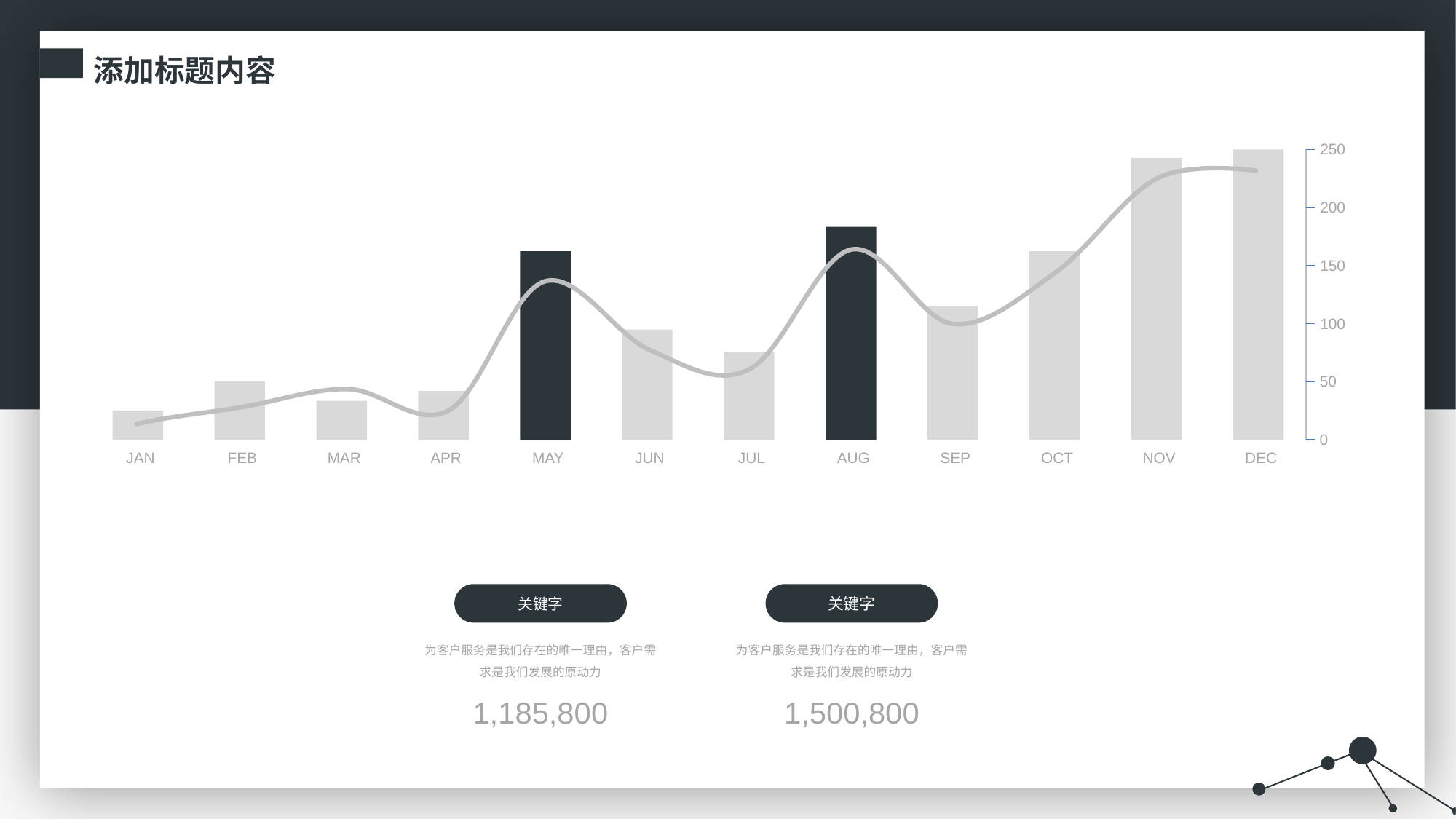

添加标题内容

250
200
150
100
50
0

JAN
FEB
MAR
APR
MAY
JUN
JUL
AUG
SEP
OCT
NOV
DEC

关键字
为客户服务是我们存在的唯一理由，客户需求是我们发展的原动力
1,185,800
关键字
为客户服务是我们存在的唯一理由，客户需求是我们发展的原动力
1,500,800